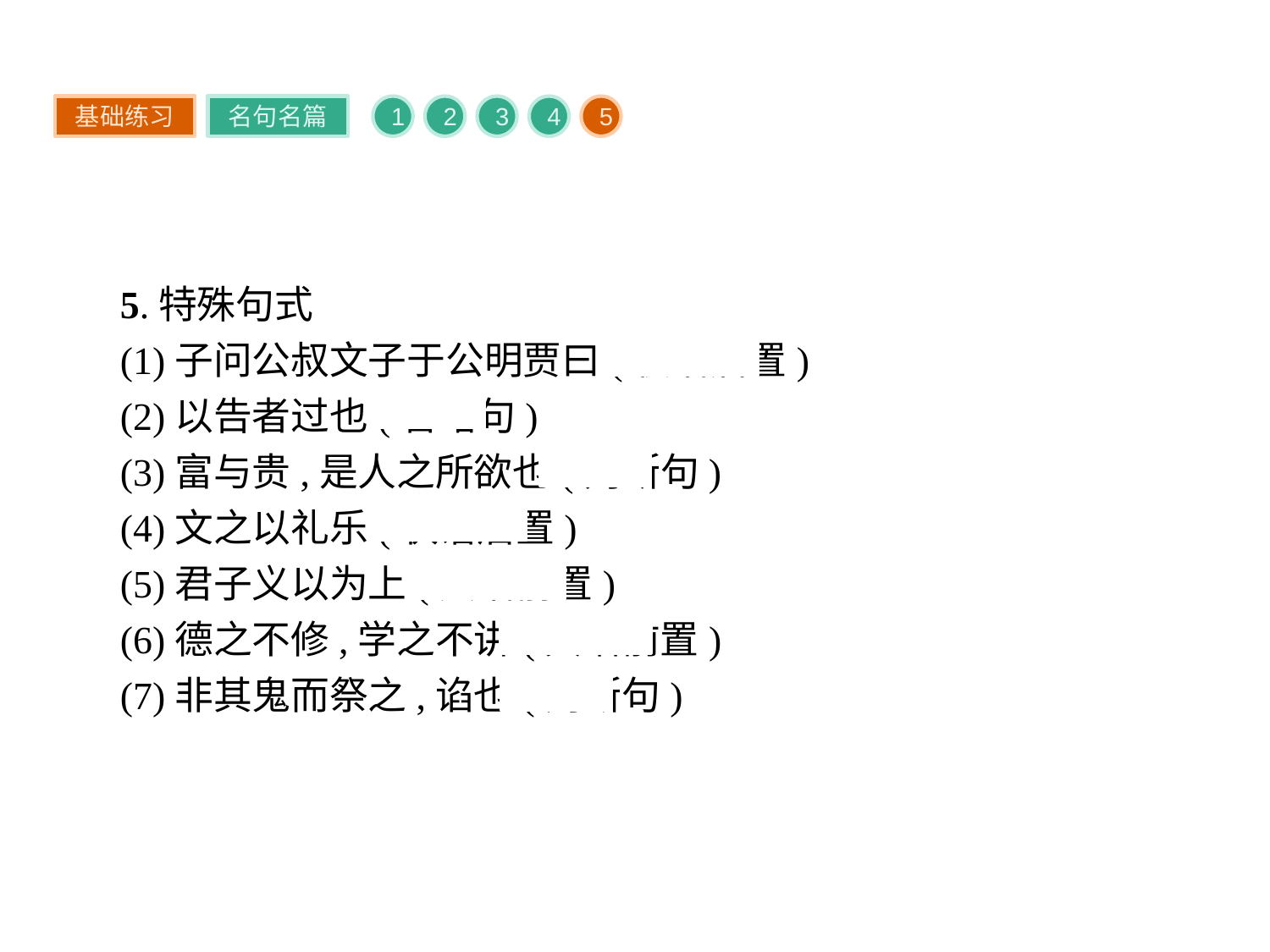

基础练习
名句名篇
1
2
3
4
5
5.特殊句式
(1)子问公叔文子于公明贾曰(状语后置)
(2)以告者过也(省略句)
(3)富与贵,是人之所欲也(判断句)
(4)文之以礼乐(状语后置)
(5)君子义以为上(宾语前置)
(6)德之不修,学之不讲(宾语前置)
(7)非其鬼而祭之,谄也(判断句)